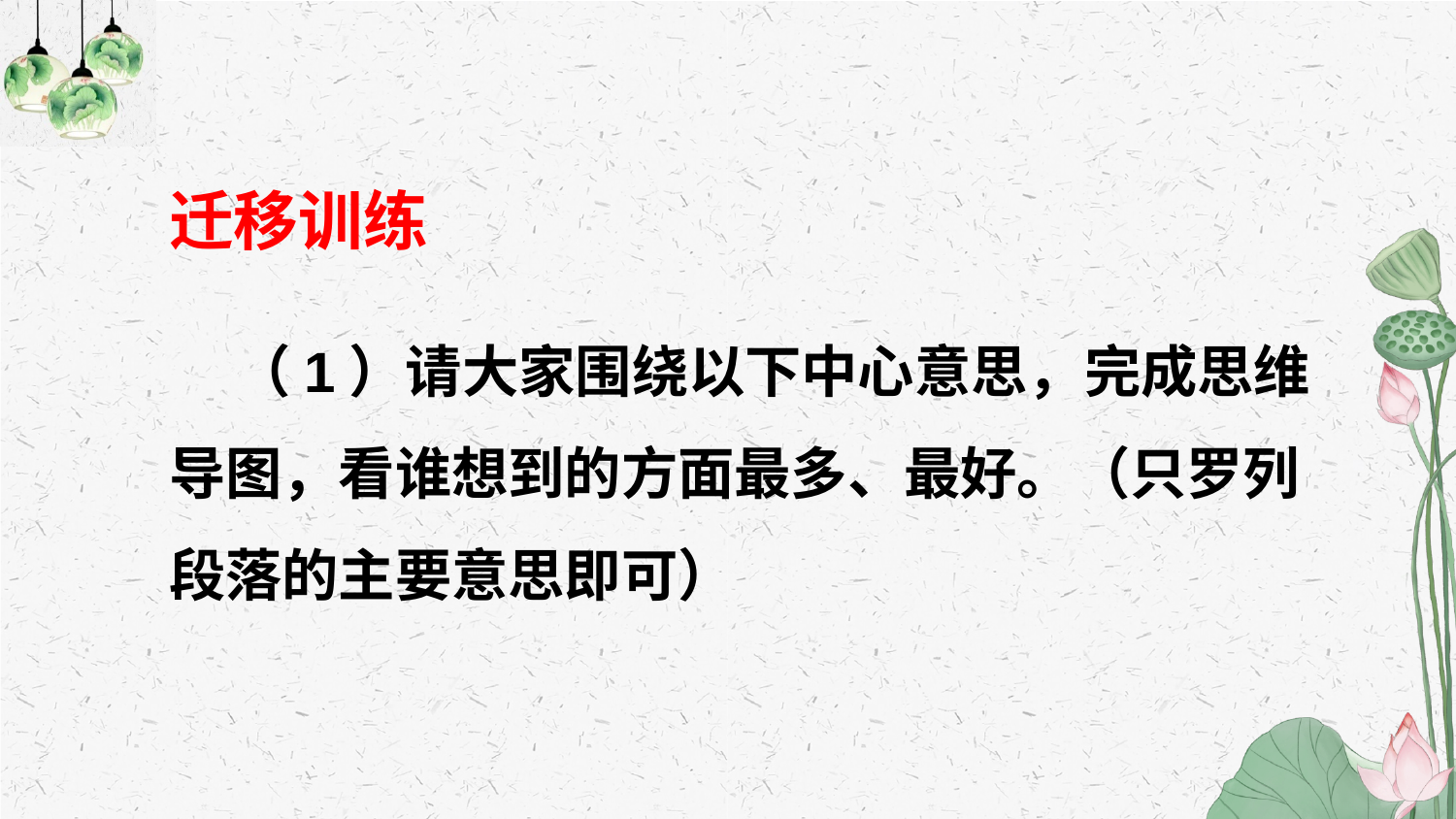

迁移训练
    （1）请大家围绕以下中心意思，完成思维导图，看谁想到的方面最多、最好。（只罗列段落的主要意思即可）